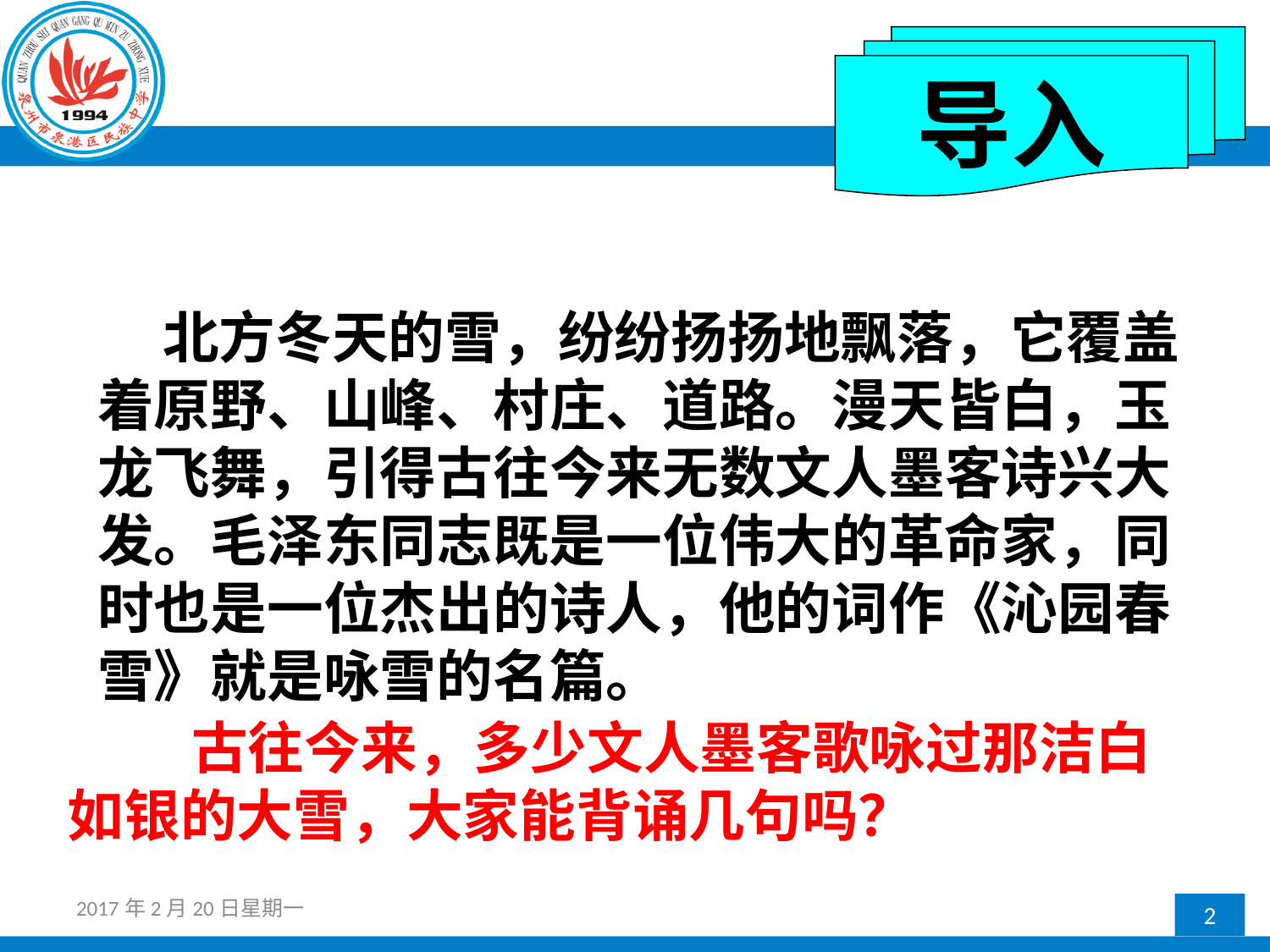

导入
    北方冬天的雪，纷纷扬扬地飘落，它覆盖着原野、山峰、村庄、道路。漫天皆白，玉龙飞舞，引得古往今来无数文人墨客诗兴大发。毛泽东同志既是一位伟大的革命家，同时也是一位杰出的诗人，他的词作《沁园春  雪》就是咏雪的名篇。
          古往今来，多少文人墨客歌咏过那洁白如银的大雪，大家能背诵几句吗？
2017年2月20日星期一